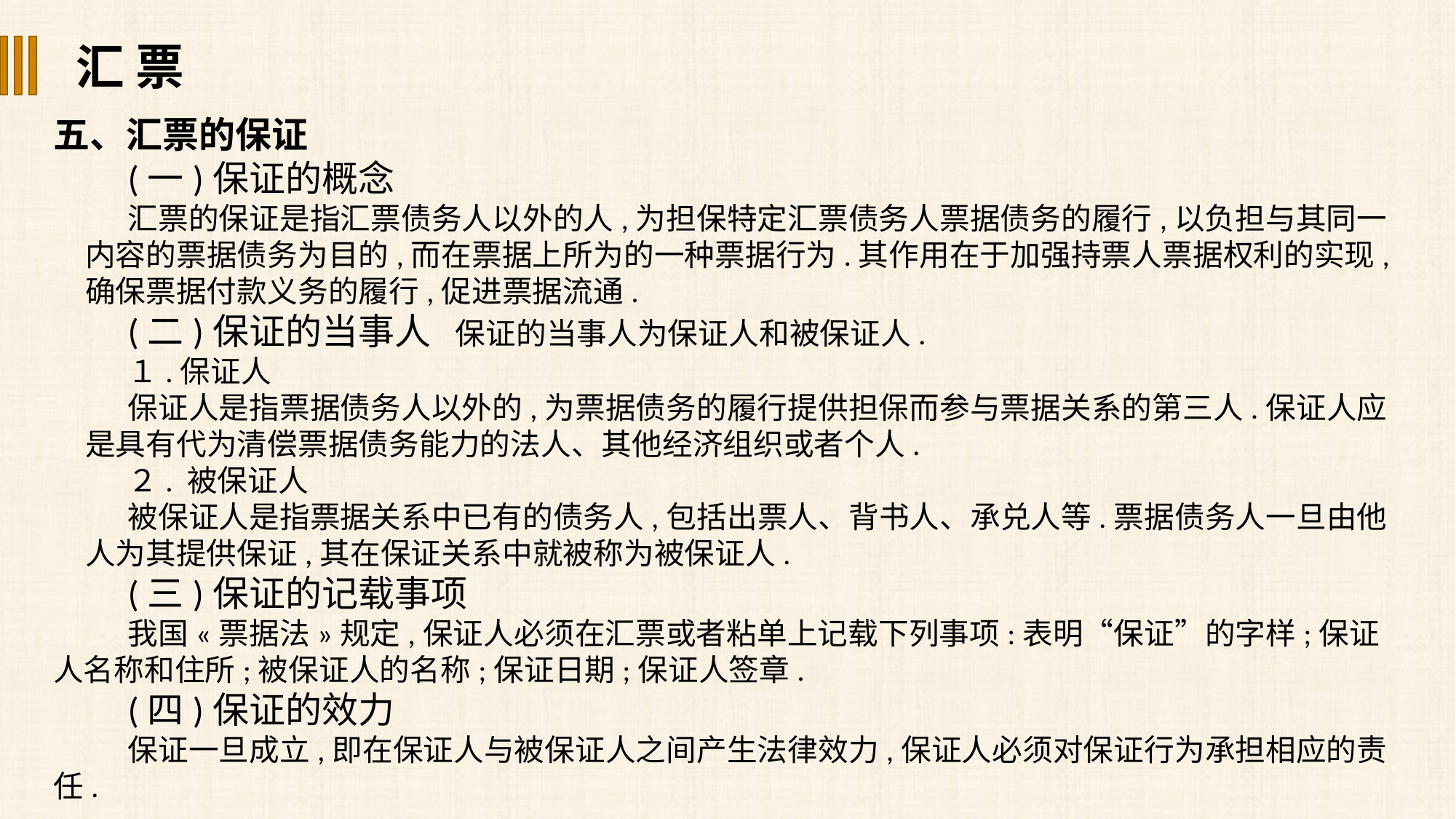

汇 票

五、汇票的保证
(一)保证的概念
汇票的保证是指汇票债务人以外的人,为担保特定汇票债务人票据债务的履行,以负担与其同一内容的票据债务为目的,而在票据上所为的一种票据行为.其作用在于加强持票人票据权利的实现,确保票据付款义务的履行,促进票据流通.
(二)保证的当事人   保证的当事人为保证人和被保证人.
１.保证人
保证人是指票据债务人以外的,为票据债务的履行提供担保而参与票据关系的第三人.保证人应是具有代为清偿票据债务能力的法人、其他经济组织或者个人.
２. 被保证人
被保证人是指票据关系中已有的债务人,包括出票人、背书人、承兑人等.票据债务人一旦由他人为其提供保证,其在保证关系中就被称为被保证人.
(三)保证的记载事项
我国«票据法»规定,保证人必须在汇票或者粘单上记载下列事项:表明“保证”的字样;保证人名称和住所;被保证人的名称;保证日期;保证人签章.
(四)保证的效力
保证一旦成立,即在保证人与被保证人之间产生法律效力,保证人必须对保证行为承担相应的责任.